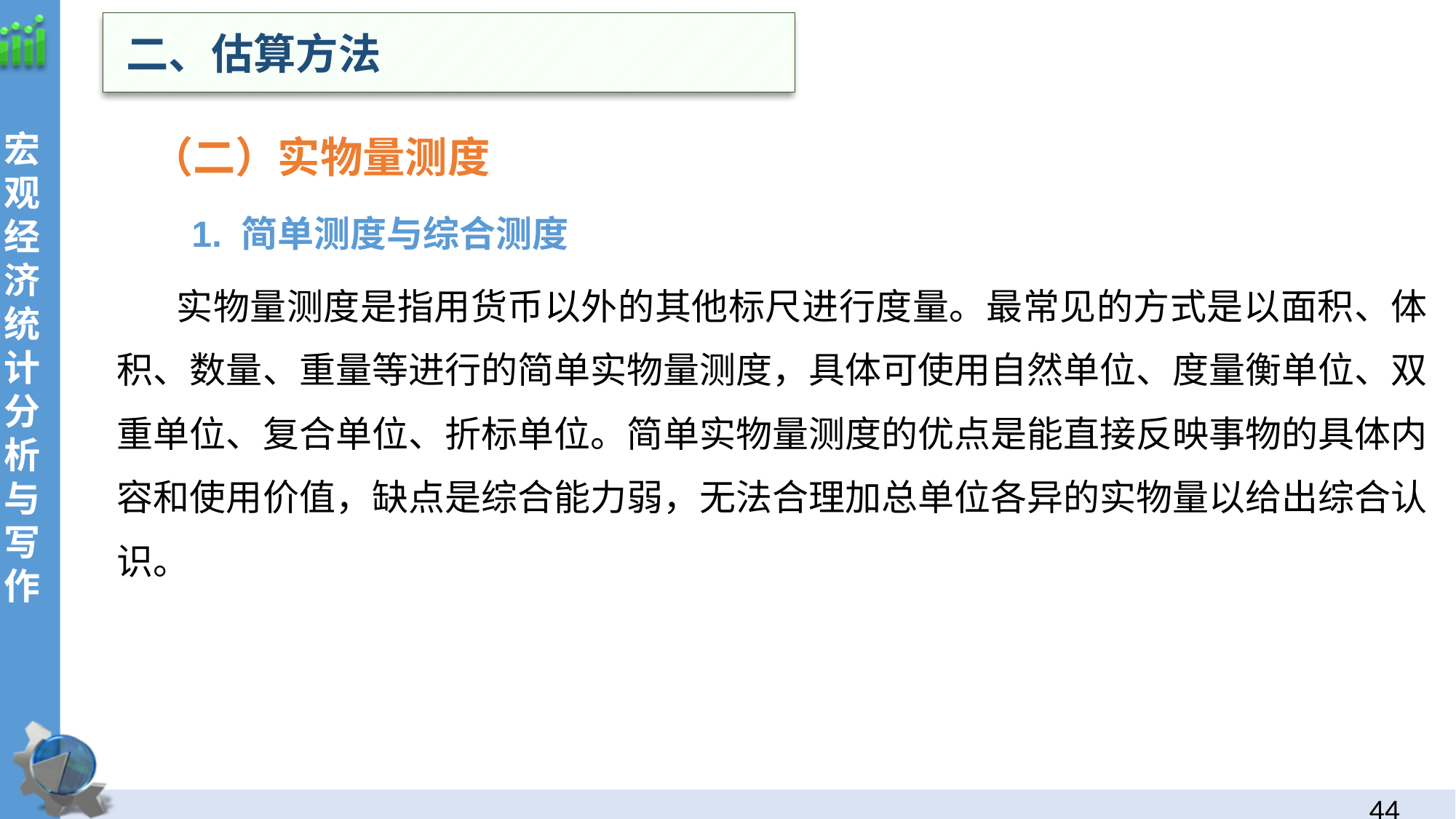

二、估算方法
        （二）实物量测度
          1. 简单测度与综合测度
         实物量测度是指用货币以外的其他标尺进行度量。最常见的方式是以面积、体积、数量、重量等进行的简单实物量测度，具体可使用自然单位、度量衡单位、双重单位、复合单位、折标单位。简单实物量测度的优点是能直接反映事物的具体内容和使用价值，缺点是综合能力弱，无法合理加总单位各异的实物量以给出综合认识。

44